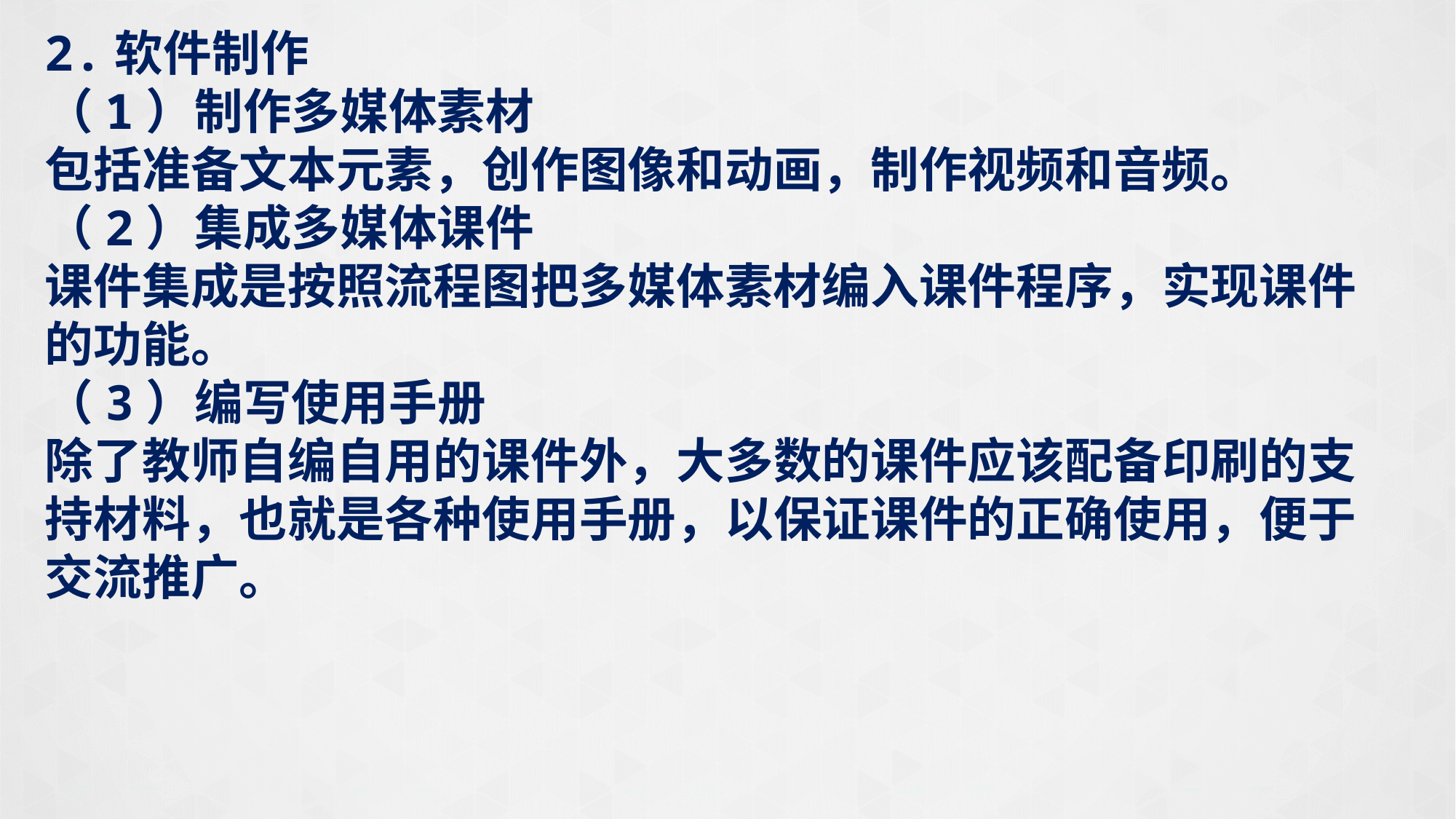

2.软件制作
（1）制作多媒体素材
包括准备文本元素，创作图像和动画，制作视频和音频。
（2）集成多媒体课件
课件集成是按照流程图把多媒体素材编入课件程序，实现课件的功能。
（3）编写使用手册
除了教师自编自用的课件外，大多数的课件应该配备印刷的支持材料，也就是各种使用手册，以保证课件的正确使用，便于交流推广。